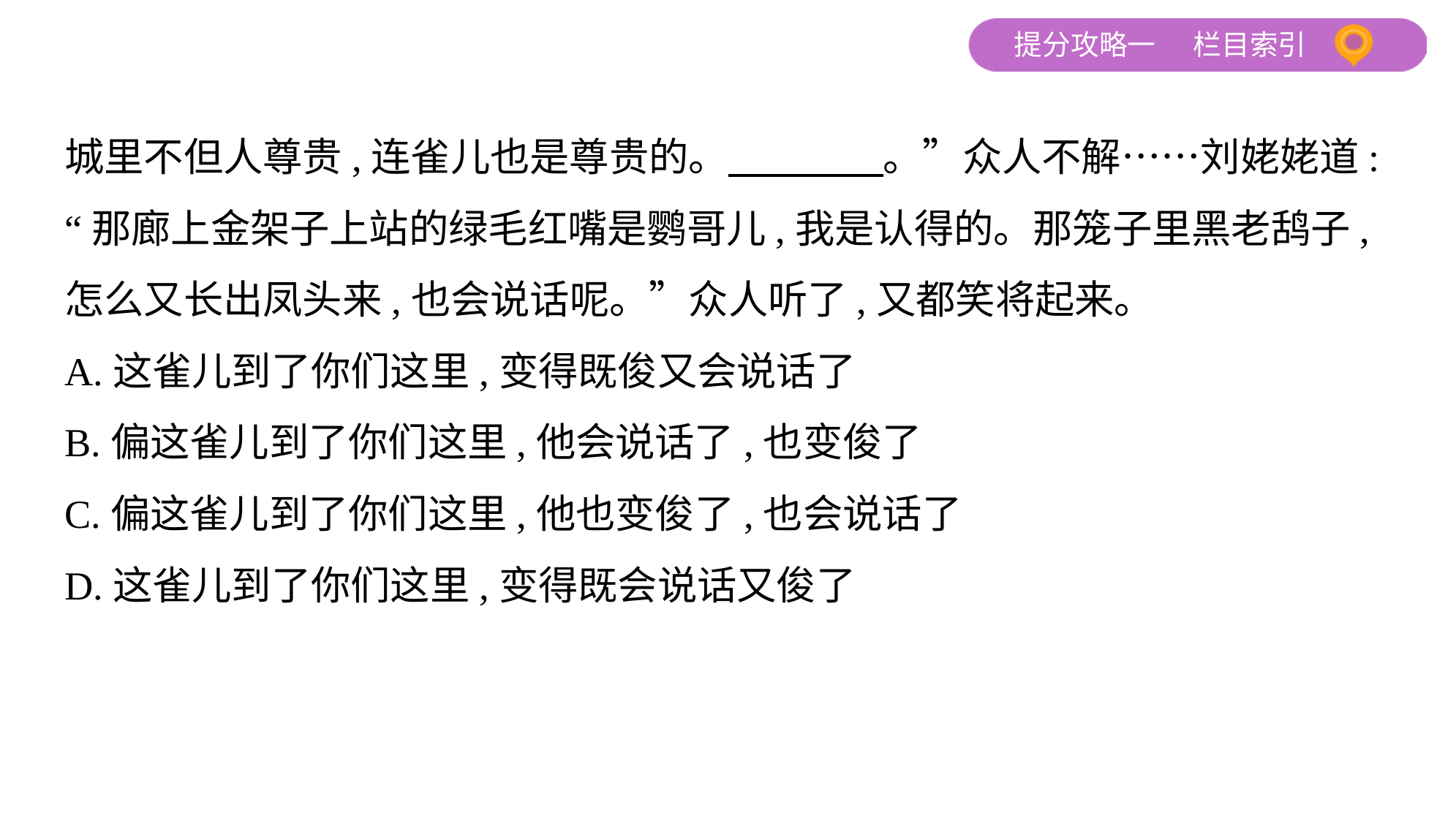

城里不但人尊贵,连雀儿也是尊贵的。　　　    。”众人不解……刘姥姥道:
“那廊上金架子上站的绿毛红嘴是鹦哥儿,我是认得的。那笼子里黑老鸹子,
怎么又长出凤头来,也会说话呢。”众人听了,又都笑将起来。
A.这雀儿到了你们这里,变得既俊又会说话了
B.偏这雀儿到了你们这里,他会说话了,也变俊了
C.偏这雀儿到了你们这里,他也变俊了,也会说话了
D.这雀儿到了你们这里,变得既会说话又俊了